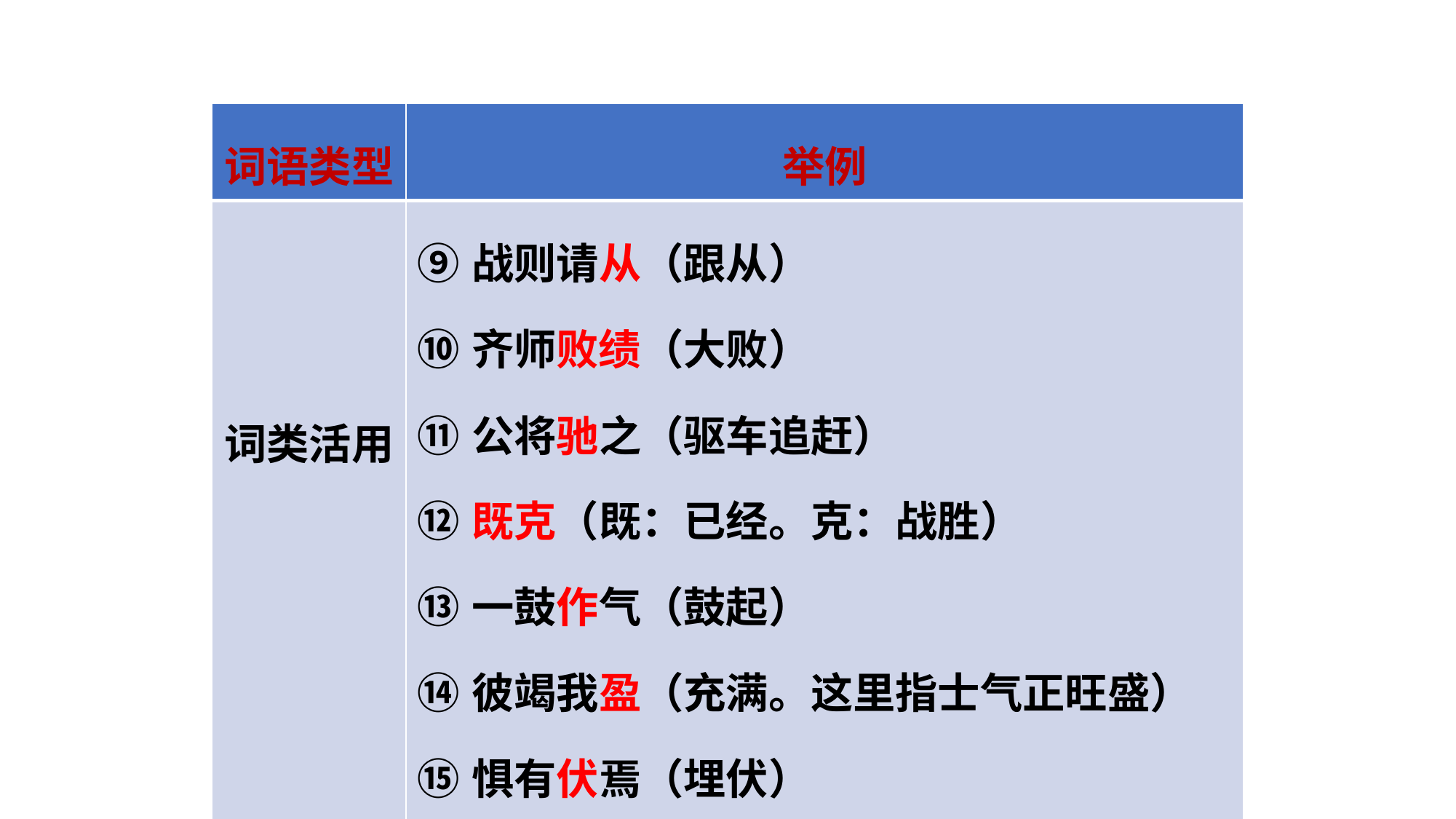

| 词语类型 | 举例 |
| --- | --- |
| 词类活用 | ⑨战则请从（跟从） ⑩齐师败绩（大败） ⑪公将驰之（驱车追赶） ⑫既克（既：已经。克：战胜） ⑬一鼓作气（鼓起） ⑭彼竭我盈（充满。这里指士气正旺盛） ⑮惧有伏焉（埋伏） ⑯望其旗靡（倒下） |